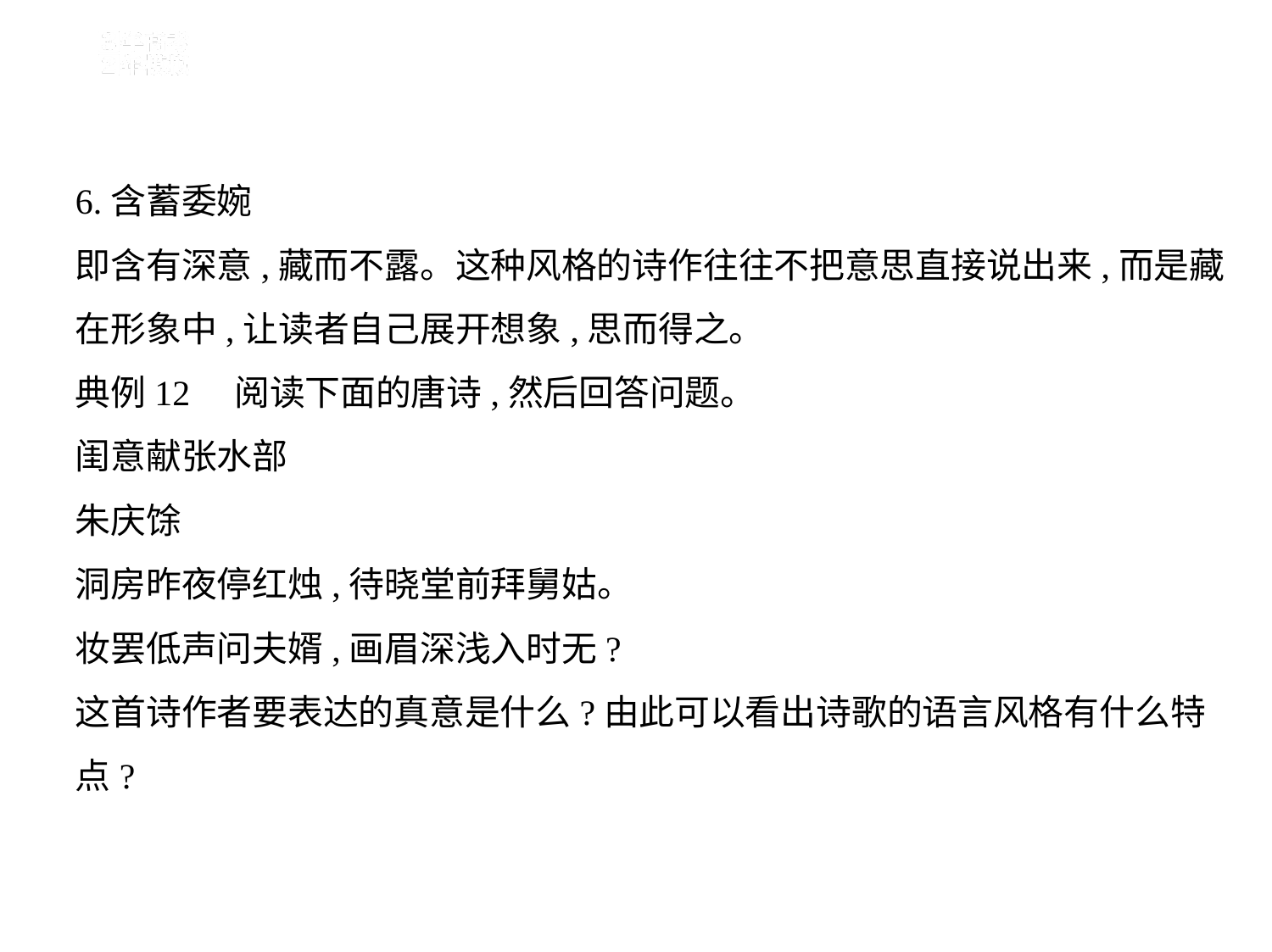

6.含蓄委婉
即含有深意,藏而不露。这种风格的诗作往往不把意思直接说出来,而是藏
在形象中,让读者自己展开想象,思而得之。
典例12　阅读下面的唐诗,然后回答问题。
闺意献张水部
朱庆馀
洞房昨夜停红烛,待晓堂前拜舅姑。
妆罢低声问夫婿,画眉深浅入时无?
这首诗作者要表达的真意是什么?由此可以看出诗歌的语言风格有什么特
点?